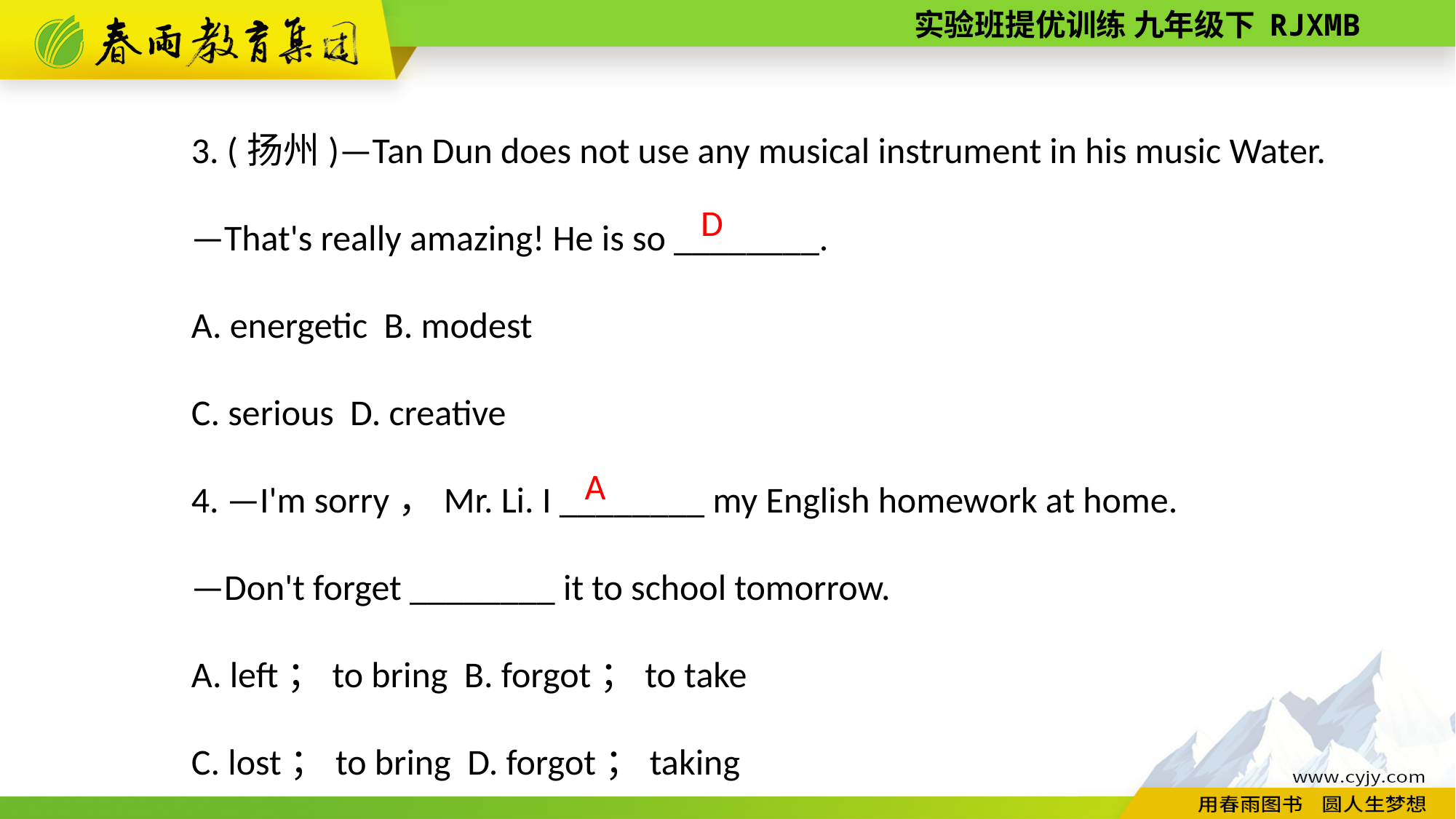

3. (扬州)—Tan Dun does not use any musical instrument in his music Water.
—That's really amazing! He is so ________.
A. energetic  B. modest
C. serious  D. creative
4. —I'm sorry，Mr. Li. I ________ my English homework at home.
—Don't forget ________ it to school tomorrow.
A. left；to bring  B. forgot；to take
C. lost；to bring  D. forgot；taking
D
A